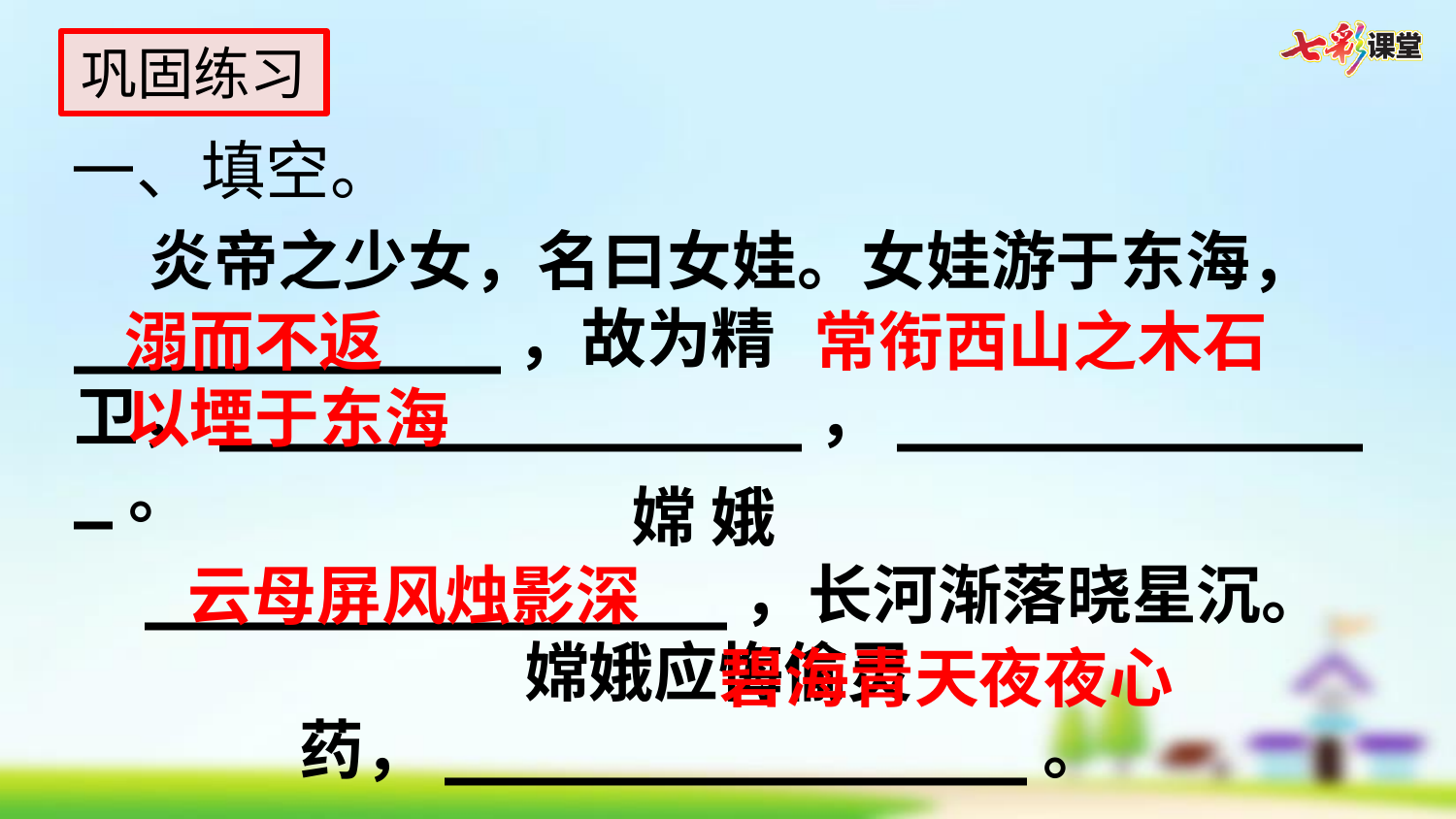

巩固练习
一、填空。
    炎帝之少女，名曰女娃。女娃游于东海，___________，故为精卫，_______________，_____________。
溺而不返
常衔西山之木石
以堙于东海
嫦 娥
_______________，长河渐落晓星沉。
 嫦娥应悔偷灵药，_______________。
云母屏风烛影深
碧海青天夜夜心